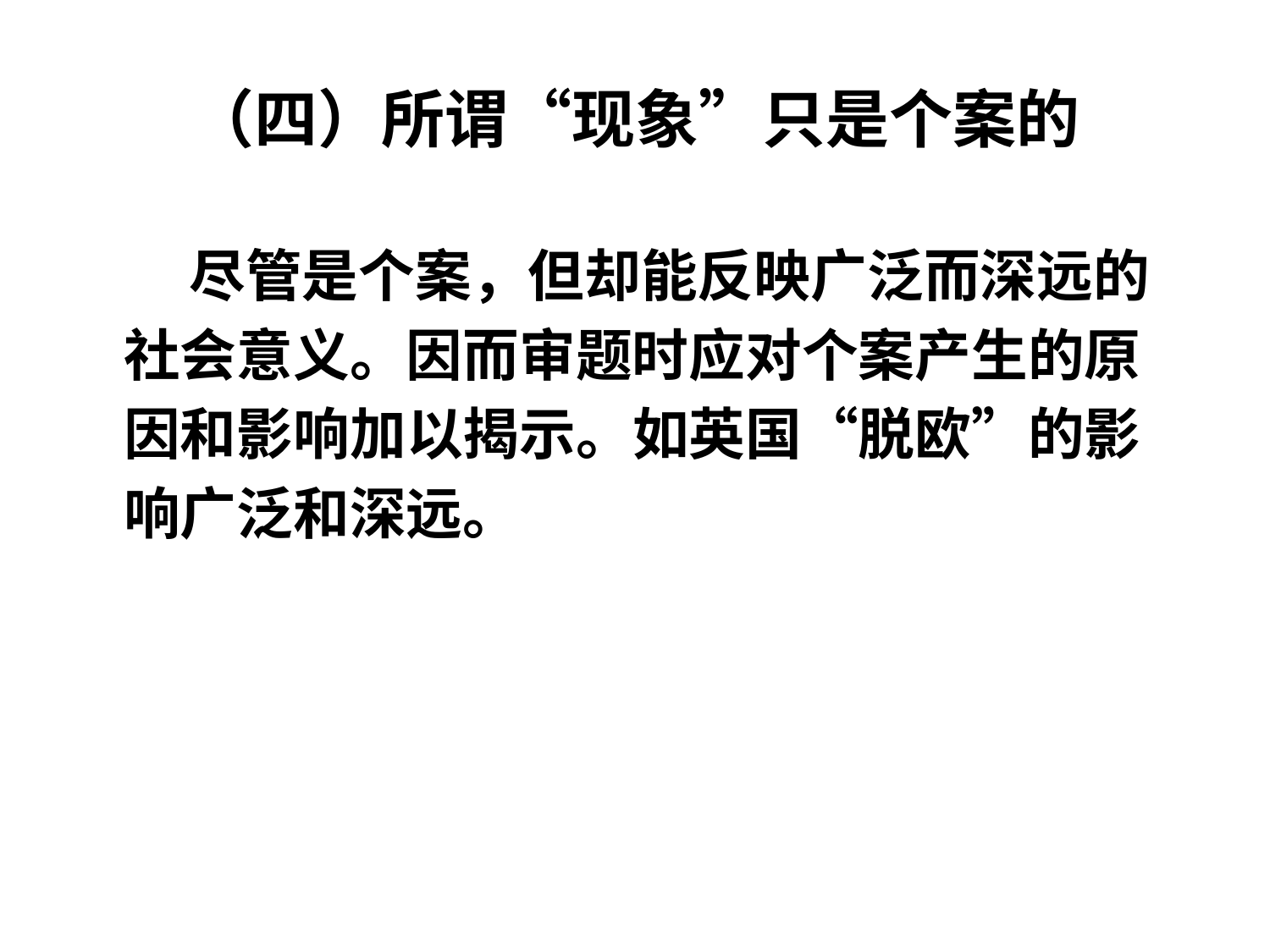

# （四）所谓“现象”只是个案的
    尽管是个案，但却能反映广泛而深远的社会意义。因而审题时应对个案产生的原因和影响加以揭示。如英国“脱欧”的影响广泛和深远。